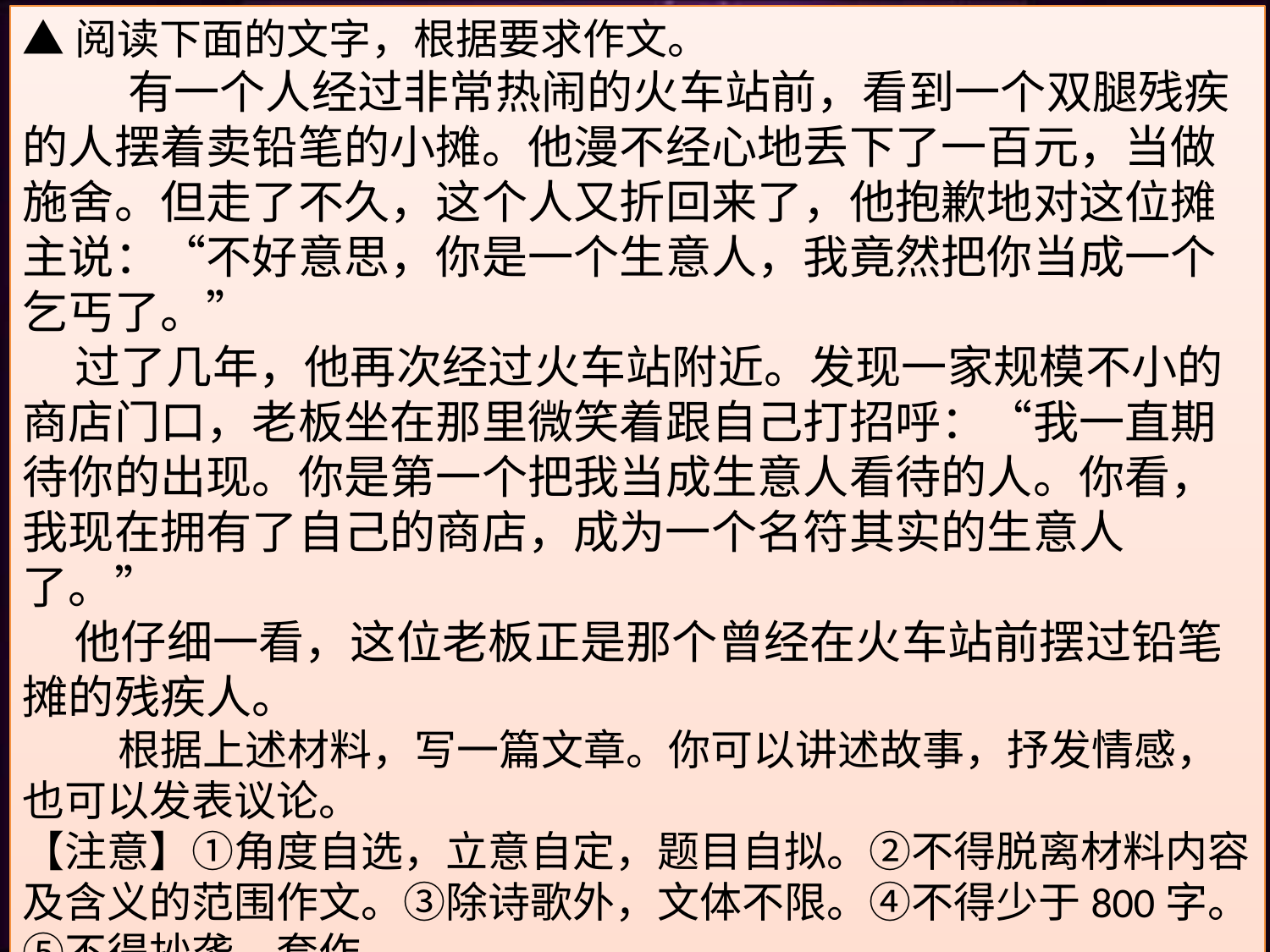

▲阅读下面的文字，根据要求作文。
          有一个人经过非常热闹的火车站前，看到一个双腿残疾的人摆着卖铅笔的小摊。他漫不经心地丢下了一百元，当做施舍。但走了不久，这个人又折回来了，他抱歉地对这位摊主说：“不好意思，你是一个生意人，我竟然把你当成一个乞丐了。”
    过了几年，他再次经过火车站附近。发现一家规模不小的商店门口，老板坐在那里微笑着跟自己打招呼：“我一直期待你的出现。你是第一个把我当成生意人看待的人。你看，我现在拥有了自己的商店，成为一个名符其实的生意人了。”
    他仔细一看，这位老板正是那个曾经在火车站前摆过铅笔摊的残疾人。
         根据上述材料，写一篇文章。你可以讲述故事，抒发情感，也可以发表议论。
【注意】①角度自选，立意自定，题目自拟。②不得脱离材料内容及含义的范围作文。③除诗歌外，文体不限。④不得少于800字。⑤不得抄袭、套作。